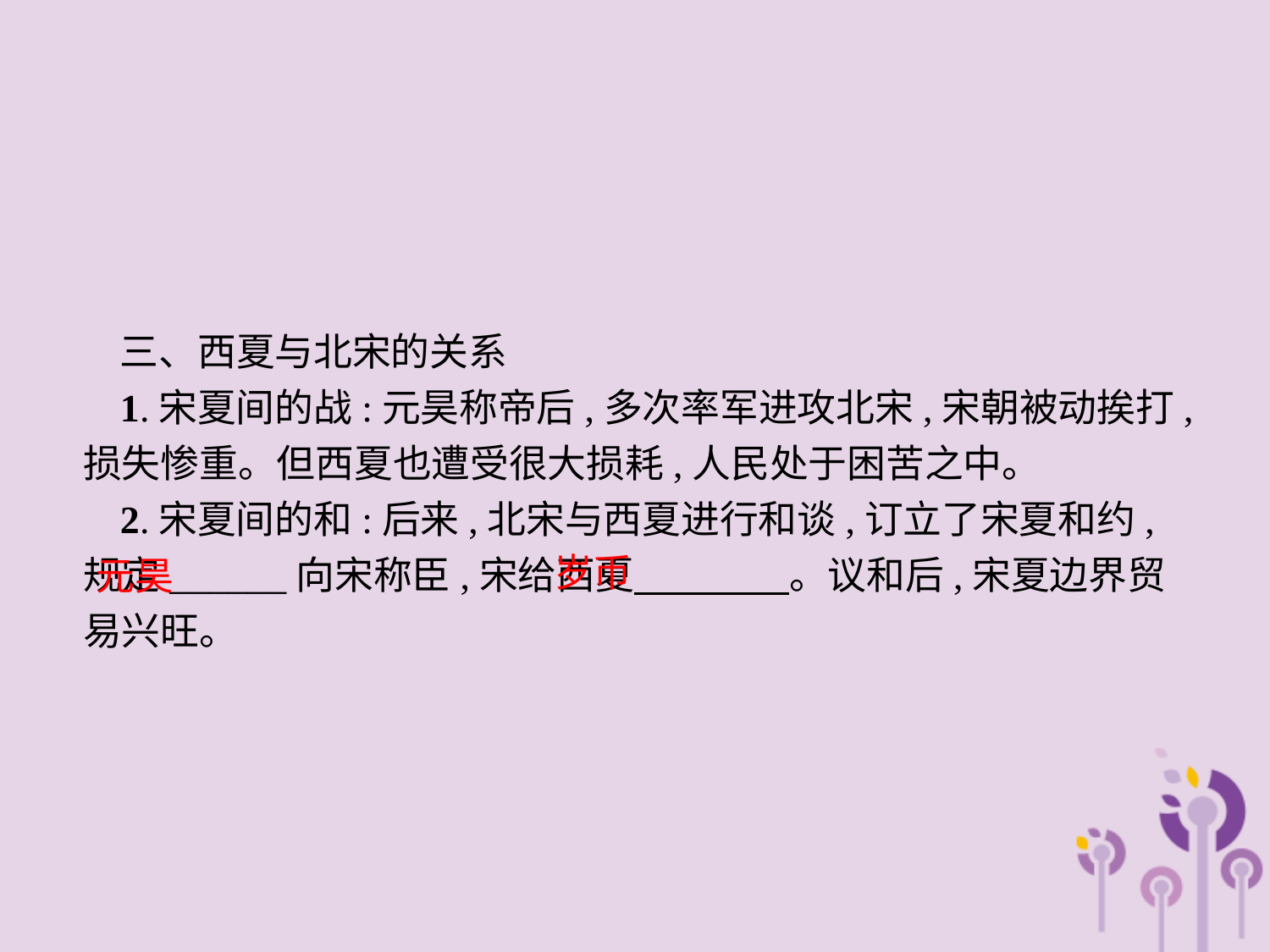

三、西夏与北宋的关系
1.宋夏间的战:元昊称帝后,多次率军进攻北宋,宋朝被动挨打,损失惨重。但西夏也遭受很大损耗,人民处于困苦之中。
2.宋夏间的和:后来,北宋与西夏进行和谈,订立了宋夏和约,规定______向宋称臣,宋给西夏　　　　。议和后,宋夏边界贸易兴旺。
岁币
元昊